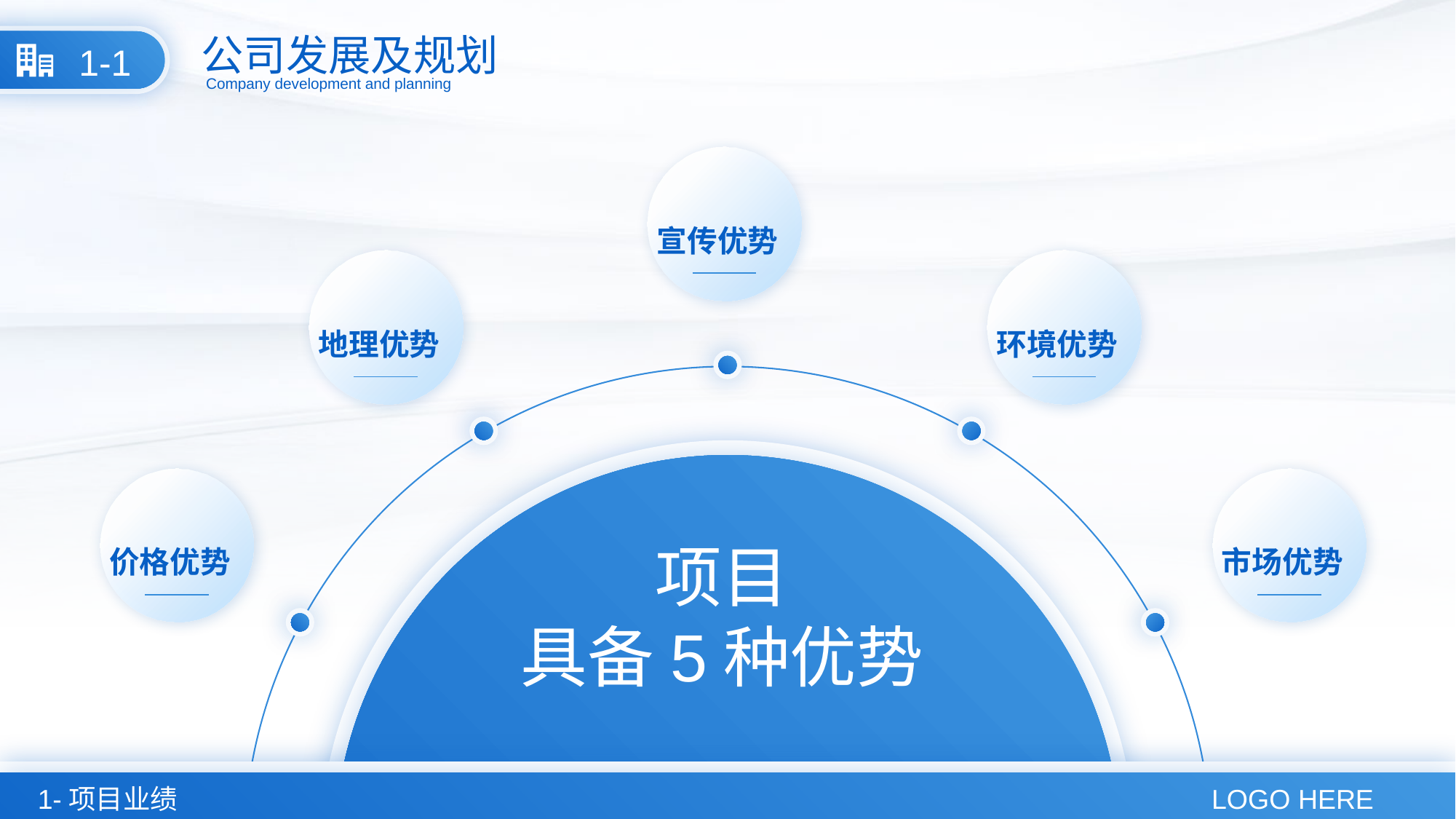

公司发展及规划
1-1

Company development and planning

03
宣传优势

02
地理优势

04
环境优势

05
市场优势
01
项目
具备5种优势
价格优势

1-项目业绩
LOGO HERE